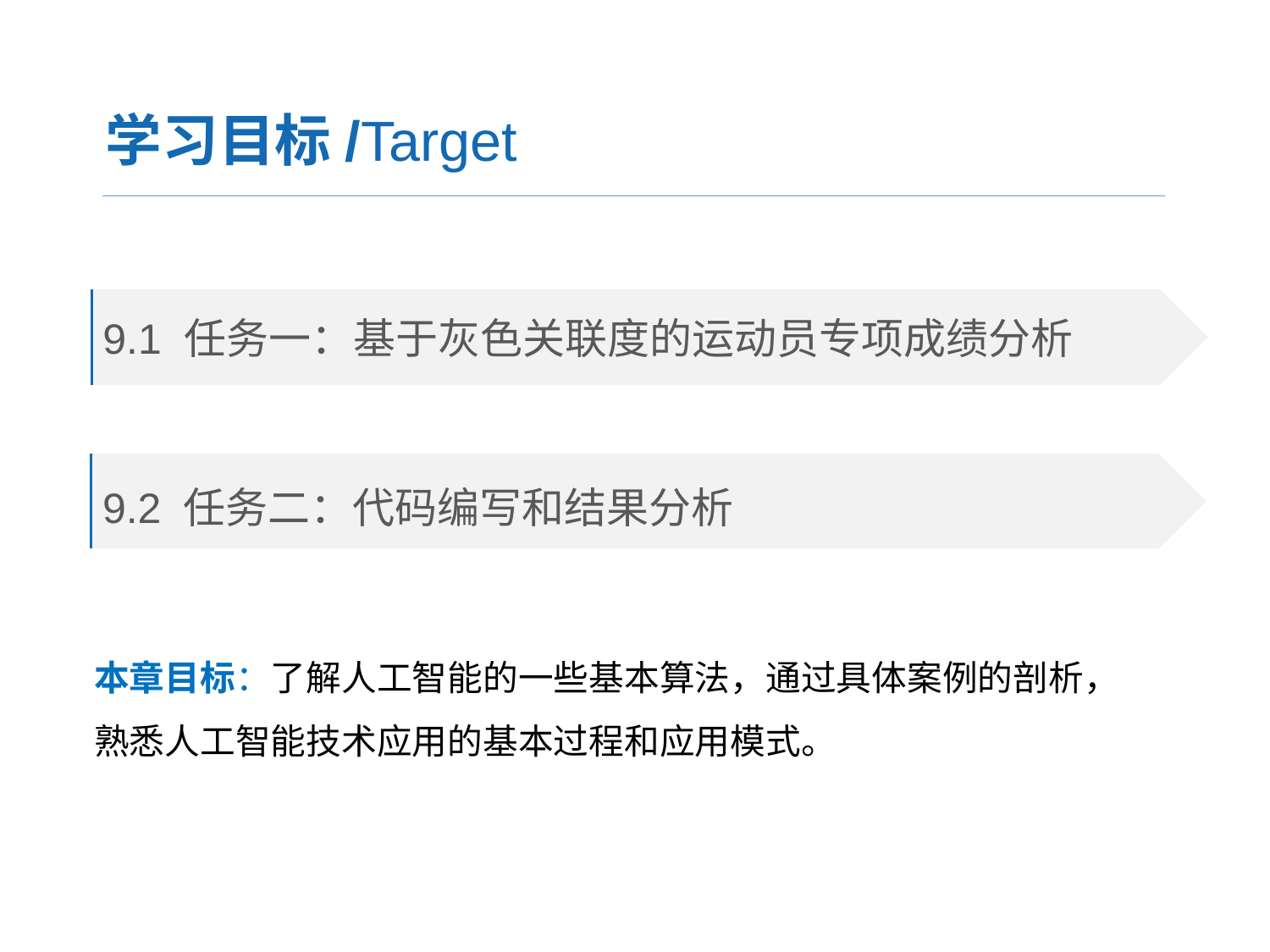

学习目标/Target
9.1 任务一：基于灰色关联度的运动员专项成绩分析

9.2 任务二：代码编写和结果分析

本章目标：了解人工智能的一些基本算法，通过具体案例的剖析，熟悉人工智能技术应用的基本过程和应用模式。